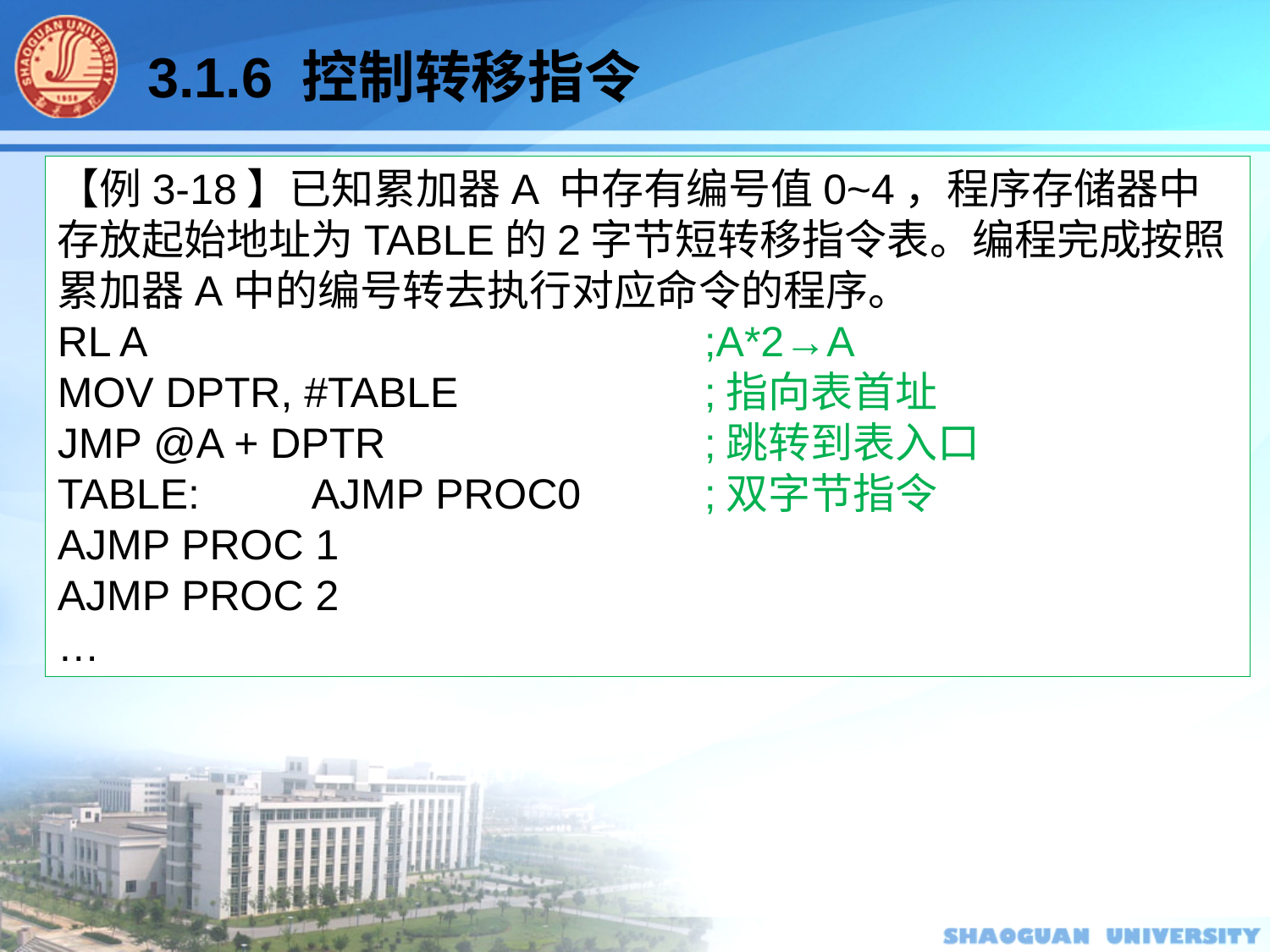

3.1.6 控制转移指令
【例3-18】已知累加器A 中存有编号值0~4，程序存储器中存放起始地址为TABLE的2字节短转移指令表。编程完成按照累加器A中的编号转去执行对应命令的程序。
RL A					 ;A*2→A
MOV DPTR, #TABLE		 ;指向表首址
JMP @A + DPTR			 ;跳转到表入口
TABLE:	AJMP PROC0	 ;双字节指令
AJMP PROC 1
AJMP PROC 2
…
（1）无条件转移指令
3）间接转移指令
汇编指令格式			说明
JMP @A + DPTR 		; (A) + (DPTR)→PC
说明：
本指令的转移地址由数据指针DPTR的16位数和累加器A的8位数进行无符号数相加形成，并直接送入PC。指令执行过程对DPTR、A 和标志位均无影响。